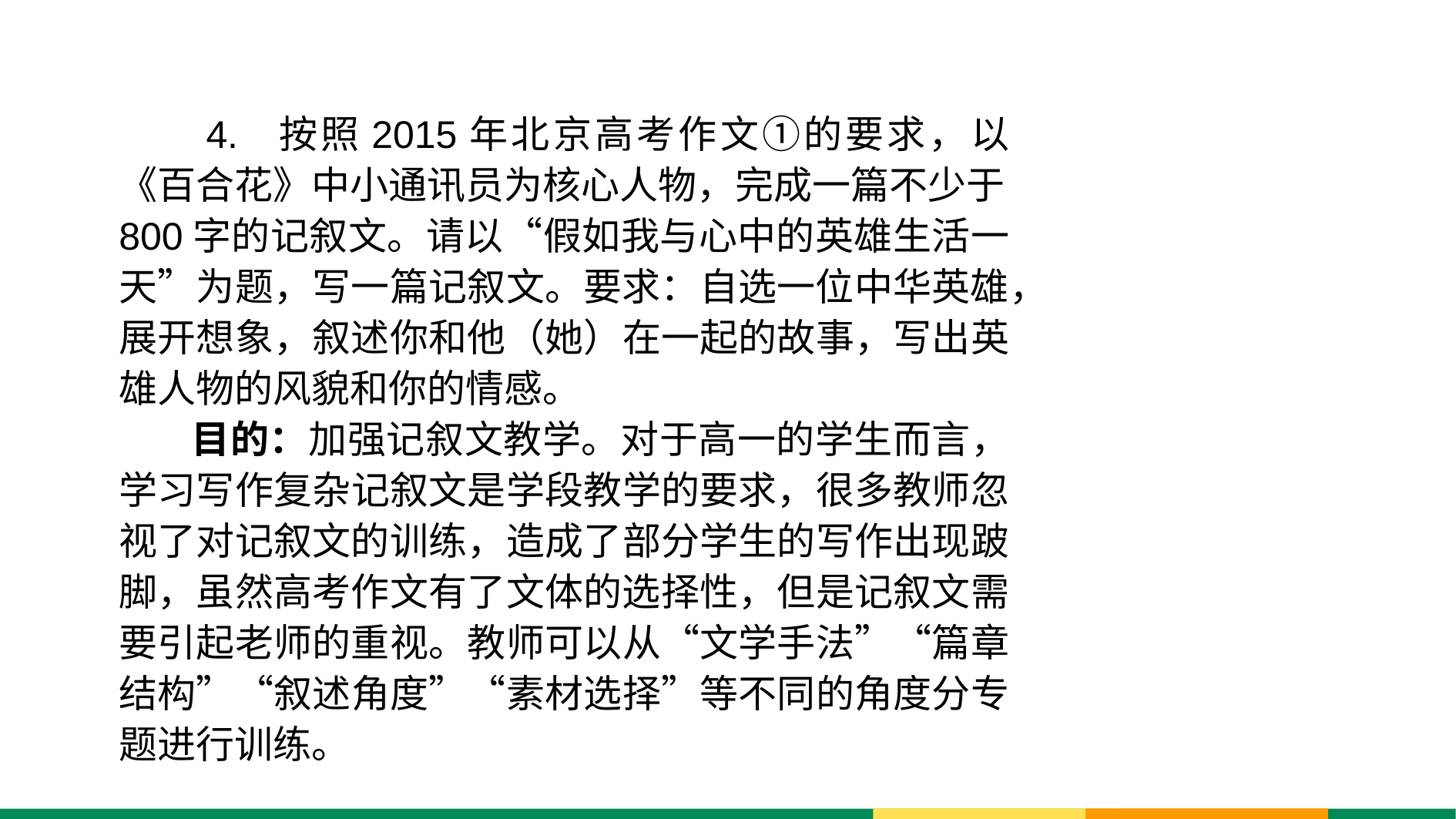

4.  按照2015年北京高考作文①的要求，以《百合花》中小通讯员为核心人物，完成一篇不少于800字的记叙文。请以“假如我与心中的英雄生活一天”为题，写一篇记叙文。要求：自选一位中华英雄，展开想象，叙述你和他（她）在一起的故事，写出英雄人物的风貌和你的情感。
  目的：加强记叙文教学。对于高一的学生而言，学习写作复杂记叙文是学段教学的要求，很多教师忽视了对记叙文的训练，造成了部分学生的写作出现跛脚，虽然高考作文有了文体的选择性，但是记叙文需要引起老师的重视。教师可以从“文学手法”“篇章结构”“叙述角度”“素材选择”等不同的角度分专题进行训练。